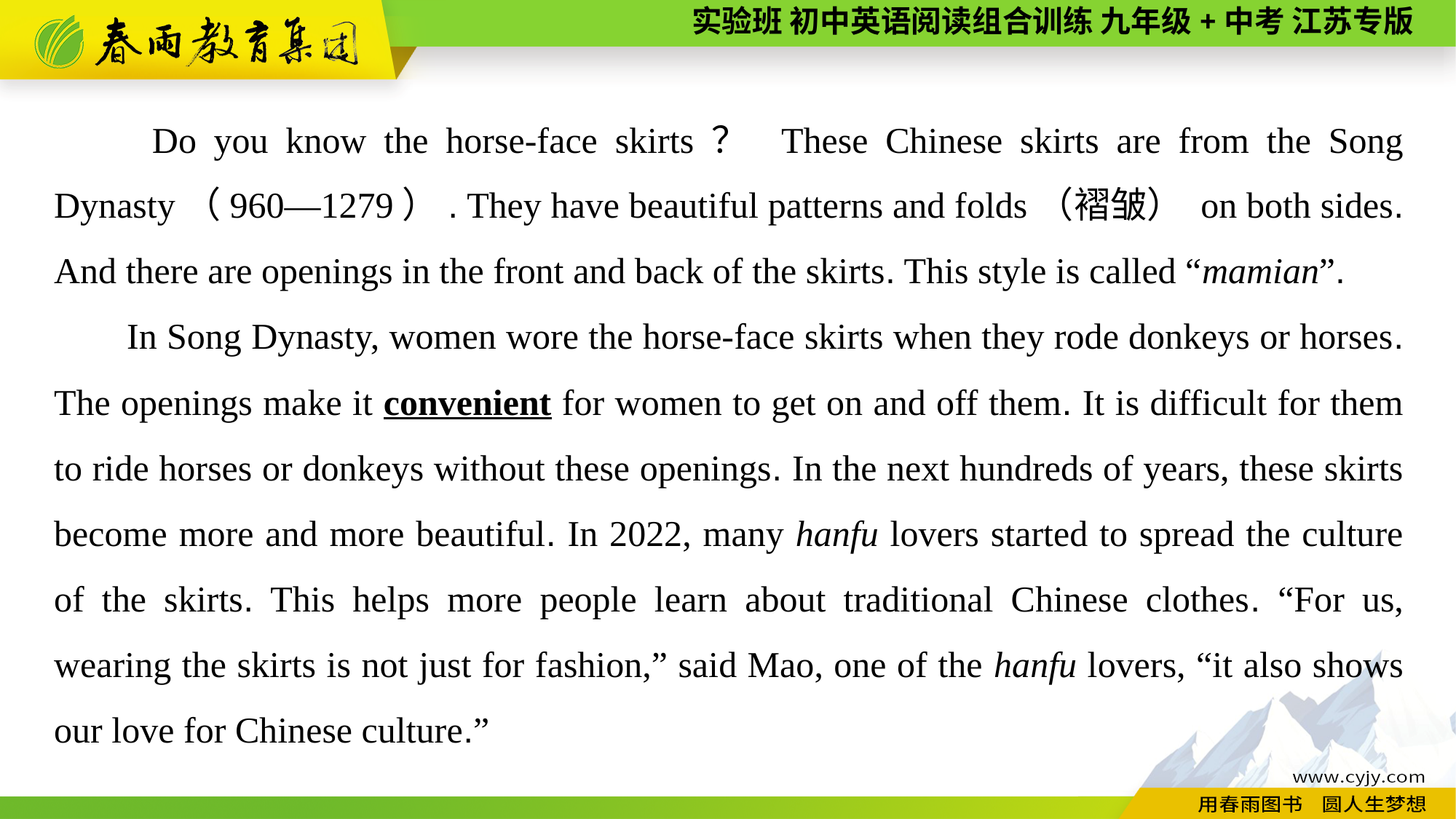

Do you know the horse-face skirts？ These Chinese skirts are from the Song Dynasty（960—1279）. They have beautiful patterns and folds（褶皱） on both sides. And there are openings in the front and back of the skirts. This style is called “mamian”.
In Song Dynasty, women wore the horse-face skirts when they rode donkeys or horses. The openings make it convenient for women to get on and off them. It is difficult for them to ride horses or donkeys without these openings. In the next hundreds of years, these skirts become more and more beautiful. In 2022, many hanfu lovers started to spread the culture of the skirts. This helps more people learn about traditional Chinese clothes. “For us, wearing the skirts is not just for fashion,” said Mao, one of the hanfu lovers, “it also shows our love for Chinese culture.”